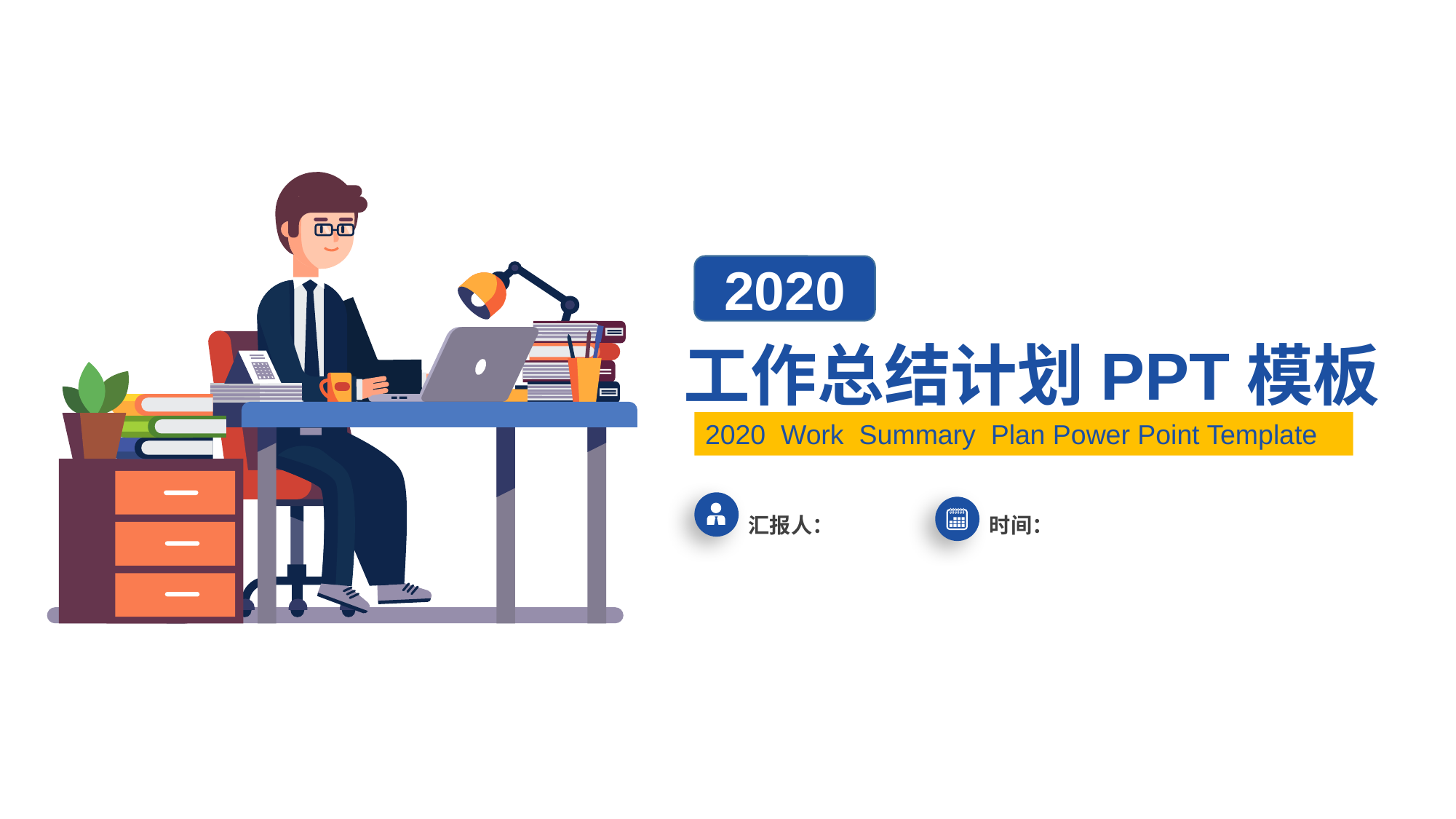

2020
工作总结计划PPT模板

2020  Work  Summary  Plan Power Point Template

汇报人：

时间：